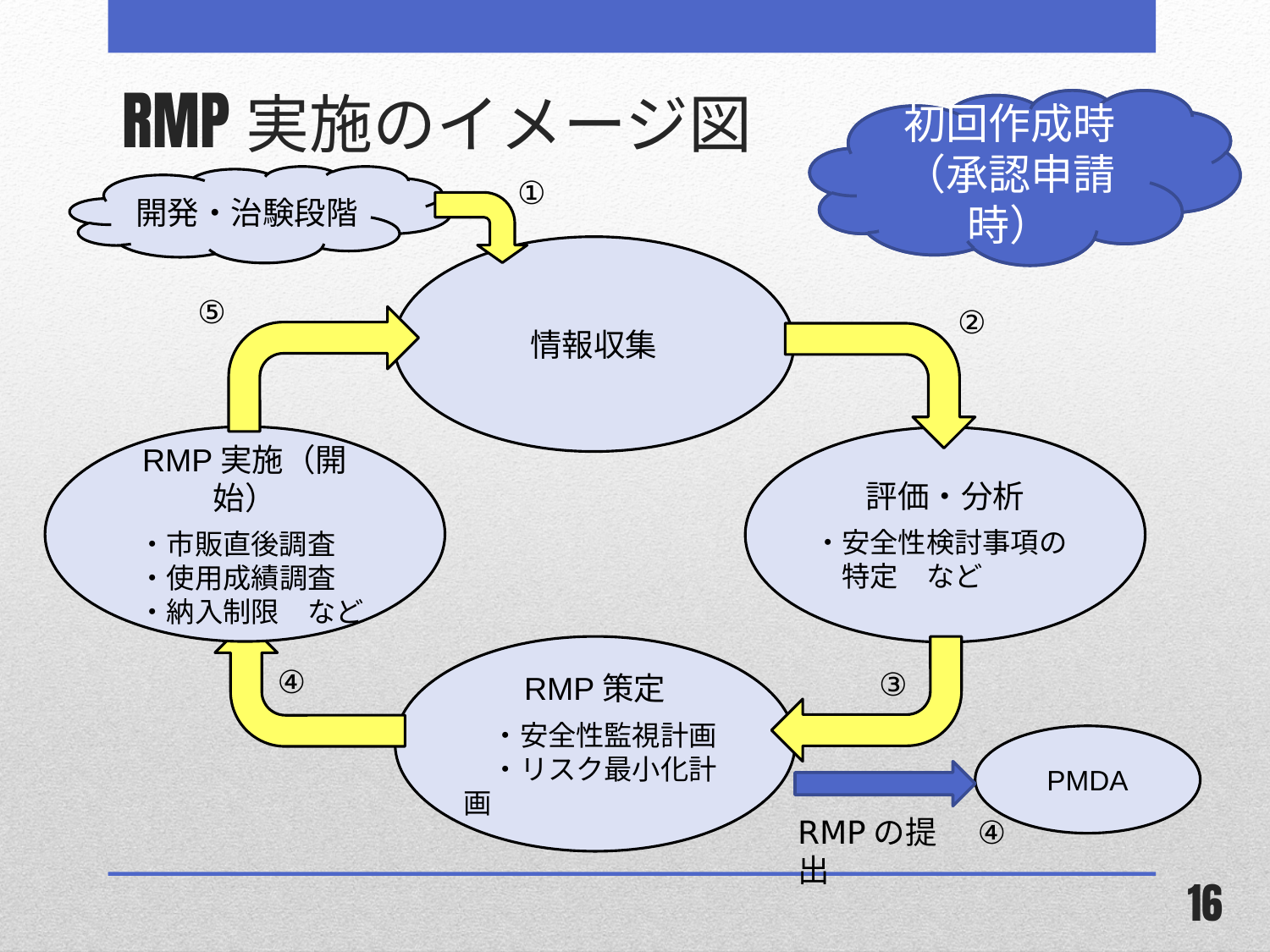

# RMP実施のイメージ図
運用時
（製造販売後）
初回作成時（承認申請時）
開発・治験段階
①

情報収集
⑤

②

RMP実施（開始）
・市販直後調査
・使用成績調査
・納入制限　など
評価・分析
・安全性検討事項の
　特定　など

RMP策定
　・安全性監視計画
　・リスク最小化計画

④
③
PMDA

RMPの提出
④
16